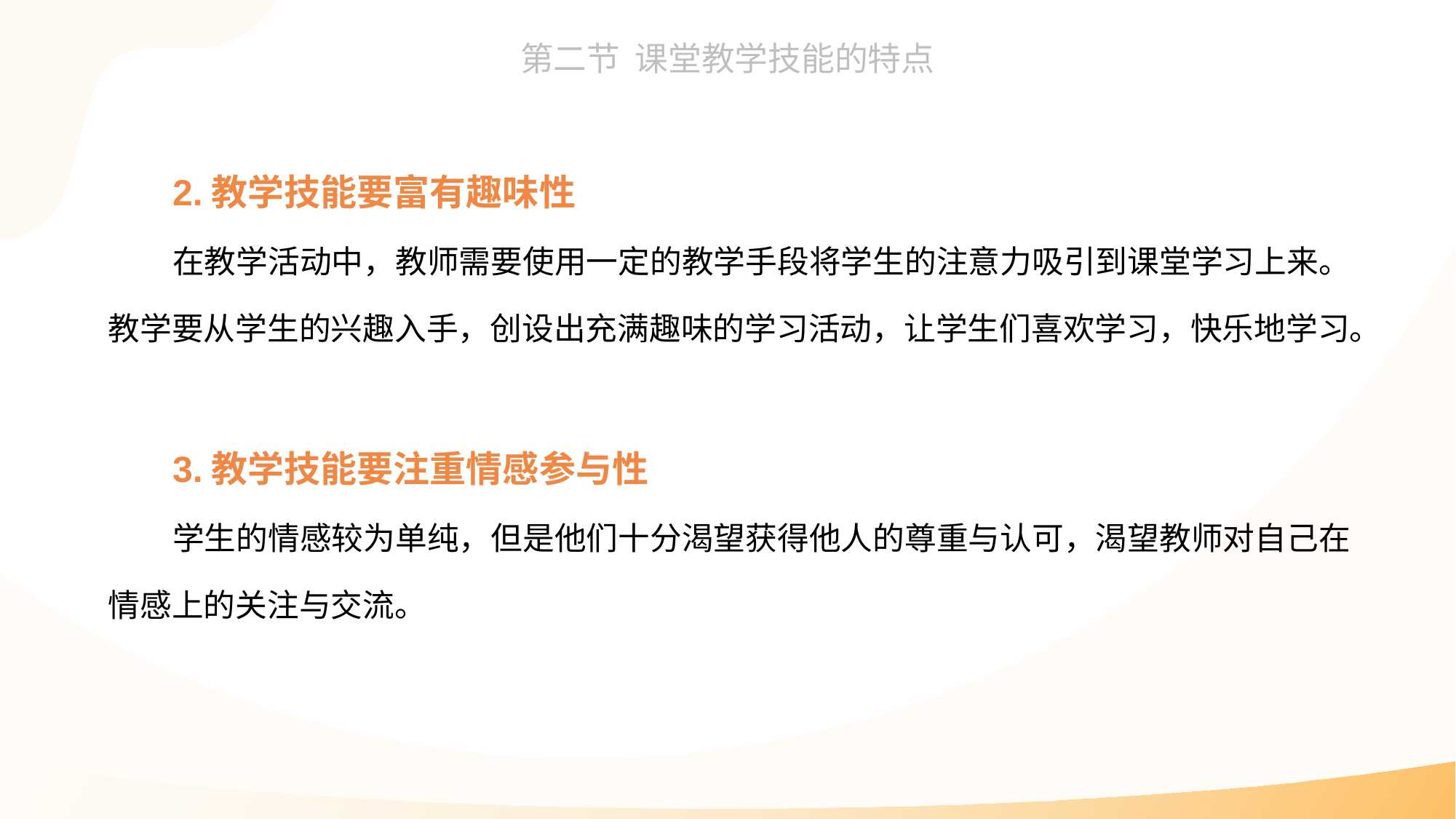

2.教学技能要富有趣味性
在教学活动中，教师需要使用一定的教学手段将学生的注意力吸引到课堂学习上来。教学要从学生的兴趣入手，创设出充满趣味的学习活动，让学生们喜欢学习，快乐地学习。

3.教学技能要注重情感参与性
学生的情感较为单纯，但是他们十分渴望获得他人的尊重与认可，渴望教师对自己在情感上的关注与交流。